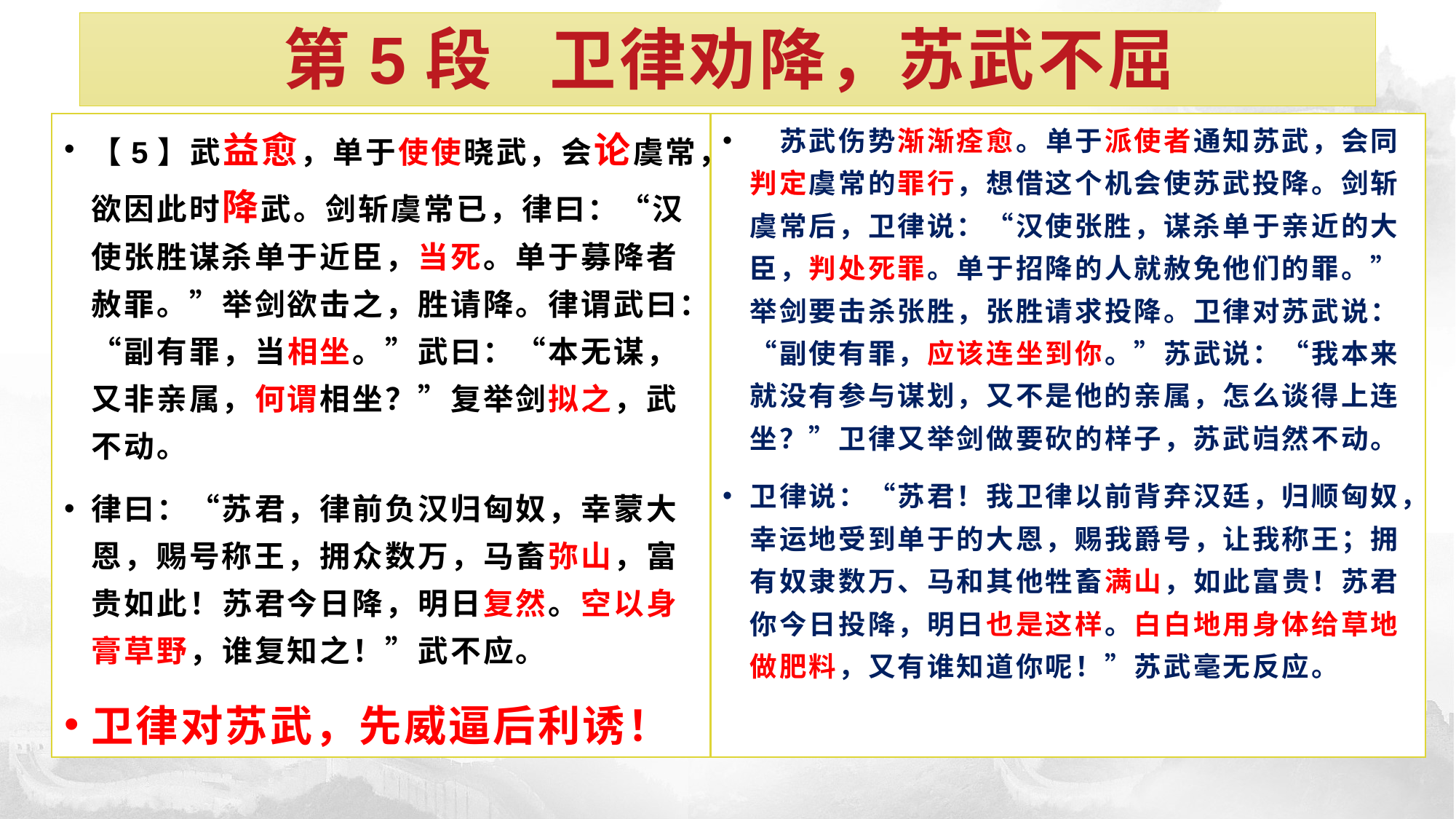

# 第5段   卫律劝降，苏武不屈
【5】武益愈，单于使使晓武，会论虞常，欲因此时降武。剑斩虞常已，律曰：“汉使张胜谋杀单于近臣，当死。单于募降者赦罪。”举剑欲击之，胜请降。律谓武曰：“副有罪，当相坐。”武曰：“本无谋，又非亲属，何谓相坐？”复举剑拟之，武不动。
律曰：“苏君，律前负汉归匈奴，幸蒙大恩，赐号称王，拥众数万，马畜弥山，富贵如此！苏君今日降，明日复然。空以身膏草野，谁复知之！”武不应。
卫律对苏武，先威逼后利诱！
　苏武伤势渐渐痊愈。单于派使者通知苏武，会同判定虞常的罪行，想借这个机会使苏武投降。剑斩虞常后，卫律说：“汉使张胜，谋杀单于亲近的大臣，判处死罪。单于招降的人就赦免他们的罪。”举剑要击杀张胜，张胜请求投降。卫律对苏武说：“副使有罪，应该连坐到你。”苏武说：“我本来就没有参与谋划，又不是他的亲属，怎么谈得上连坐？”卫律又举剑做要砍的样子，苏武岿然不动。
卫律说：“苏君！我卫律以前背弃汉廷，归顺匈奴，幸运地受到单于的大恩，赐我爵号，让我称王；拥有奴隶数万、马和其他牲畜满山，如此富贵！苏君你今日投降，明日也是这样。白白地用身体给草地做肥料，又有谁知道你呢！”苏武毫无反应。